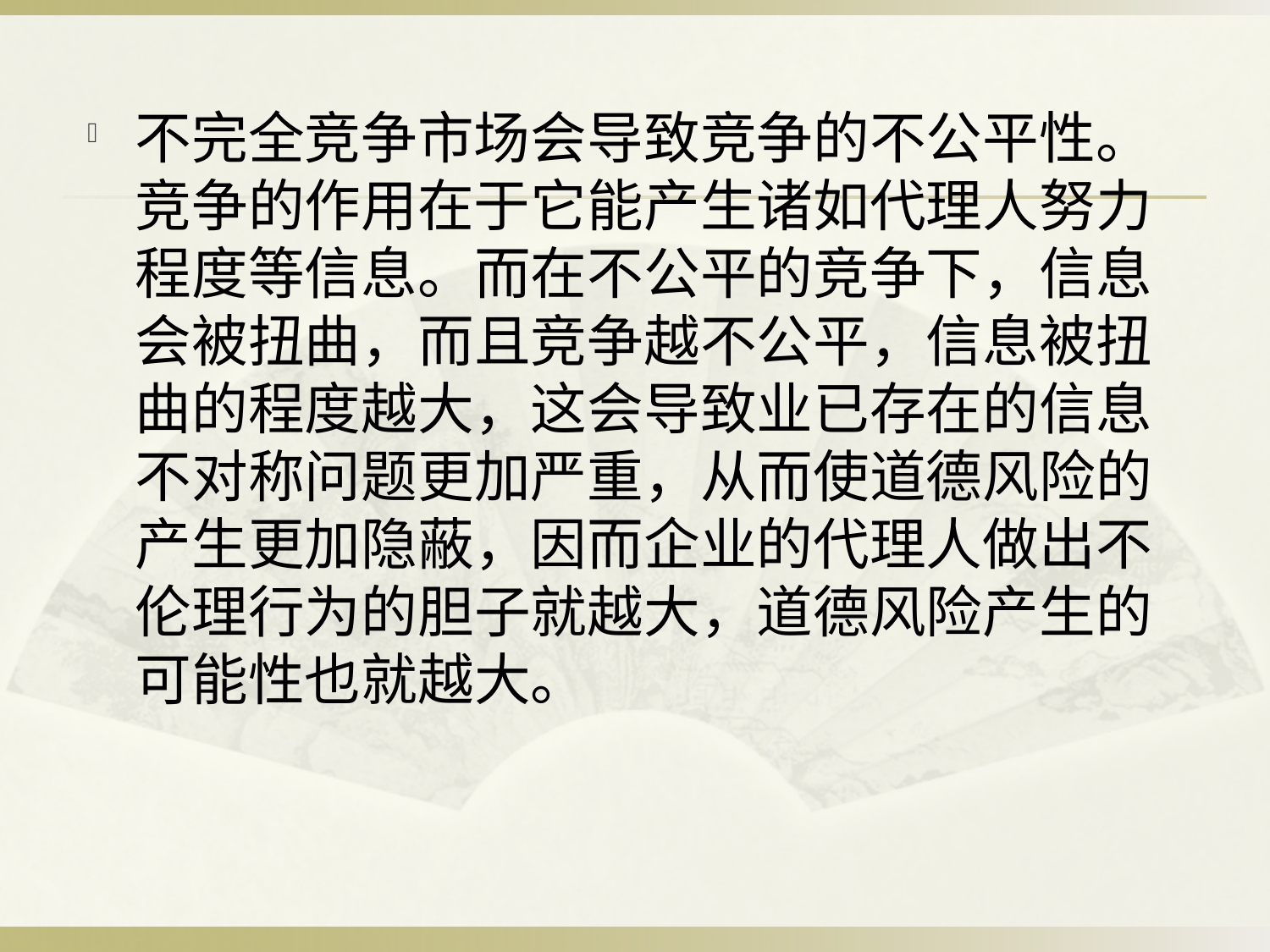

不完全竞争市场会导致竞争的不公平性。竞争的作用在于它能产生诸如代理人努力程度等信息。而在不公平的竞争下，信息会被扭曲，而且竞争越不公平，信息被扭曲的程度越大，这会导致业已存在的信息不对称问题更加严重，从而使道德风险的产生更加隐蔽，因而企业的代理人做出不伦理行为的胆子就越大，道德风险产生的可能性也就越大。